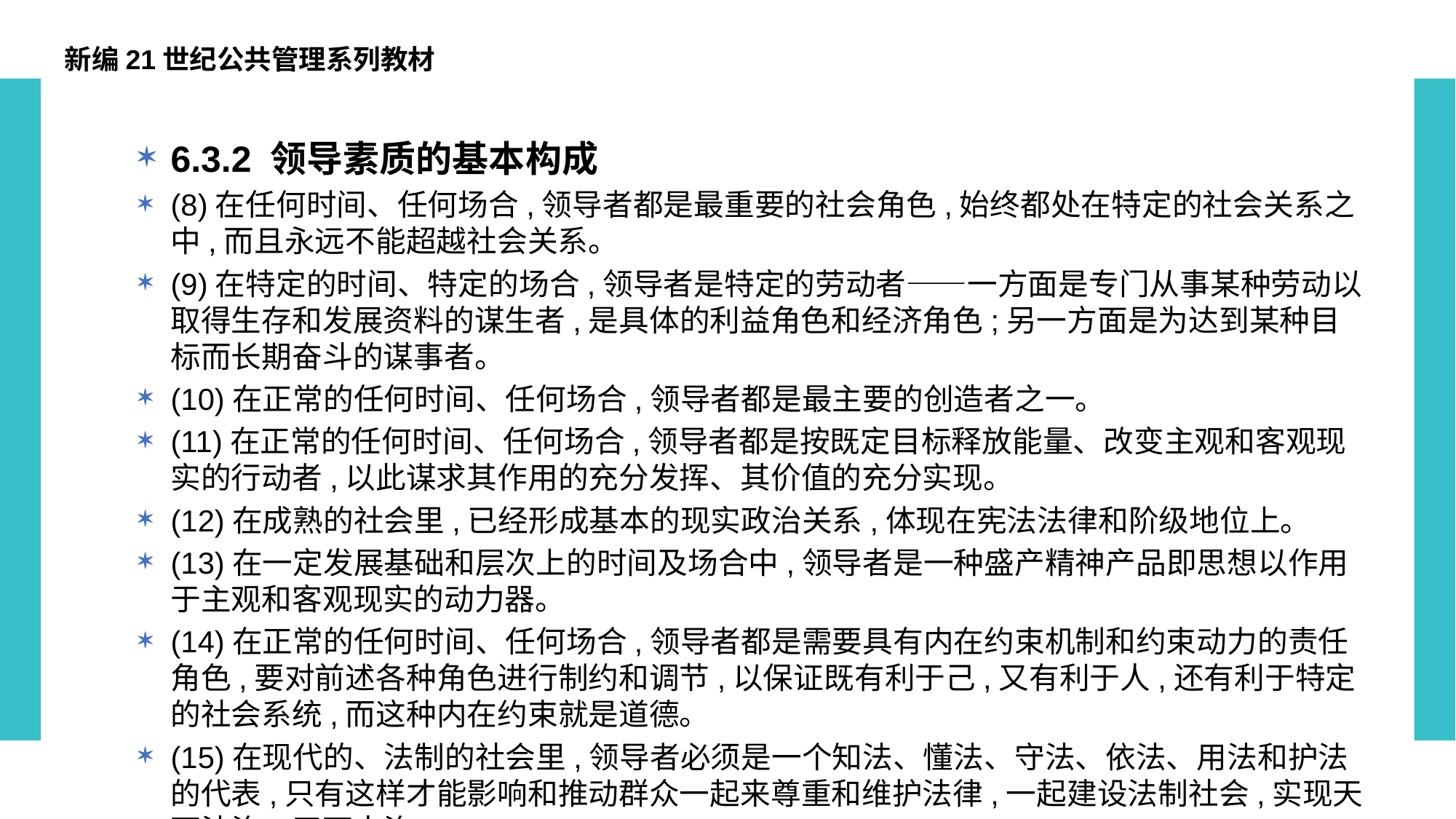

新编21世纪公共管理系列教材
6.3.2 领导素质的基本构成
(8)在任何时间、任何场合,领导者都是最重要的社会角色,始终都处在特定的社会关系之中,而且永远不能超越社会关系。
(9)在特定的时间、特定的场合,领导者是特定的劳动者——一方面是专门从事某种劳动以取得生存和发展资料的谋生者,是具体的利益角色和经济角色;另一方面是为达到某种目标而长期奋斗的谋事者。
(10)在正常的任何时间、任何场合,领导者都是最主要的创造者之一。
(11)在正常的任何时间、任何场合,领导者都是按既定目标释放能量、改变主观和客观现实的行动者,以此谋求其作用的充分发挥、其价值的充分实现。
(12)在成熟的社会里,已经形成基本的现实政治关系,体现在宪法法律和阶级地位上。
(13)在一定发展基础和层次上的时间及场合中,领导者是一种盛产精神产品即思想以作用于主观和客观现实的动力器。
(14)在正常的任何时间、任何场合,领导者都是需要具有内在约束机制和约束动力的责任角色,要对前述各种角色进行制约和调节,以保证既有利于己,又有利于人,还有利于特定的社会系统,而这种内在约束就是道德。
(15)在现代的、法制的社会里,领导者必须是一个知法、懂法、守法、依法、用法和护法的代表,只有这样才能影响和推动群众一起来尊重和维护法律,一起建设法制社会,实现天下法治、天下大治。